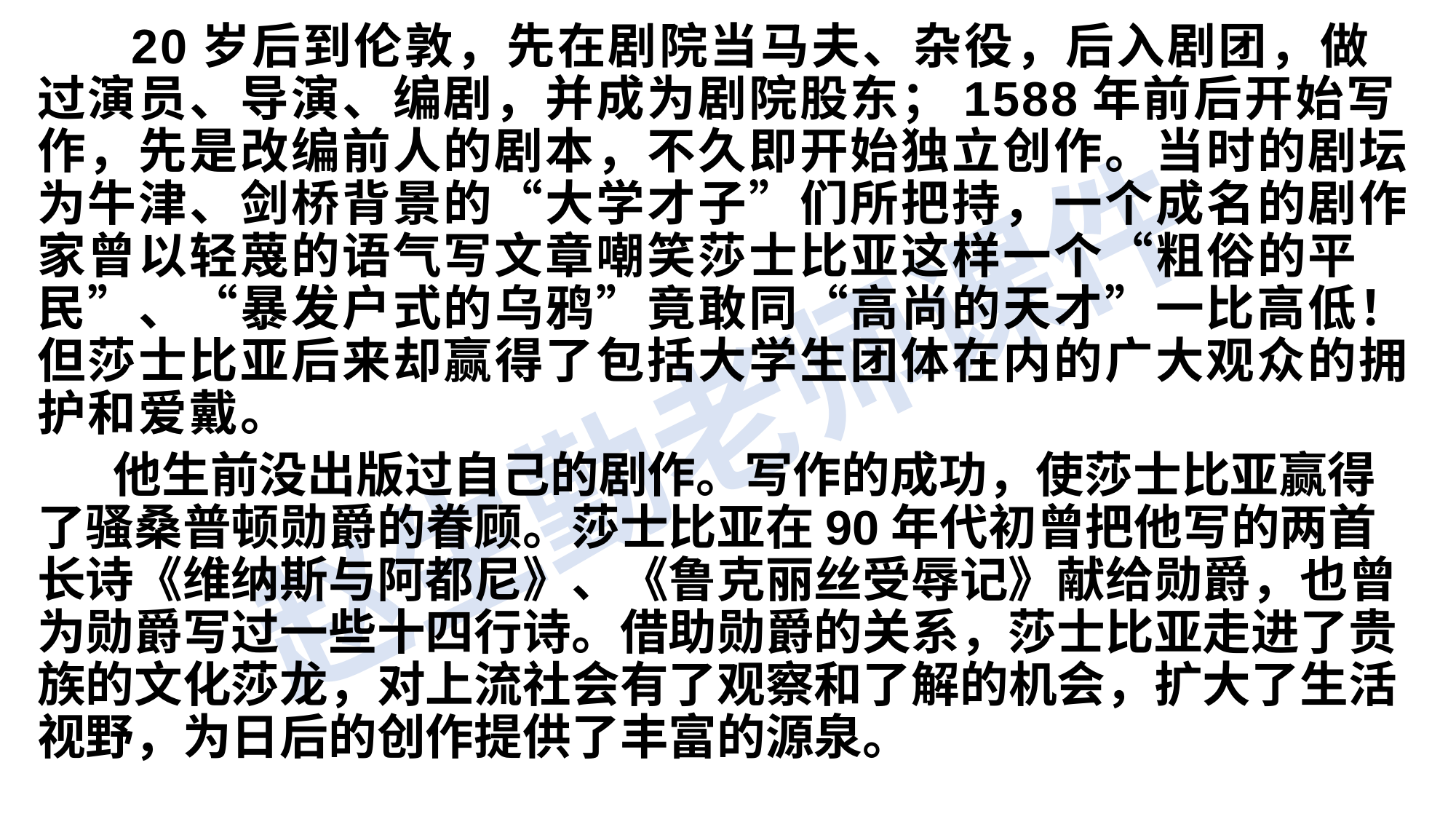

20岁后到伦敦，先在剧院当马夫、杂役，后入剧团，做过演员、导演、编剧，并成为剧院股东；1588年前后开始写作，先是改编前人的剧本，不久即开始独立创作。当时的剧坛为牛津、剑桥背景的“大学才子”们所把持，一个成名的剧作家曾以轻蔑的语气写文章嘲笑莎士比亚这样一个“粗俗的平民”、“暴发户式的乌鸦”竟敢同“高尚的天才”一比高低！但莎士比亚后来却赢得了包括大学生团体在内的广大观众的拥护和爱戴。
     他生前没出版过自己的剧作。写作的成功，使莎士比亚赢得了骚桑普顿勋爵的眷顾。莎士比亚在90年代初曾把他写的两首长诗《维纳斯与阿都尼》、《鲁克丽丝受辱记》献给勋爵，也曾为勋爵写过一些十四行诗。借助勋爵的关系，莎士比亚走进了贵族的文化莎龙，对上流社会有了观察和了解的机会，扩大了生活视野，为日后的创作提供了丰富的源泉。